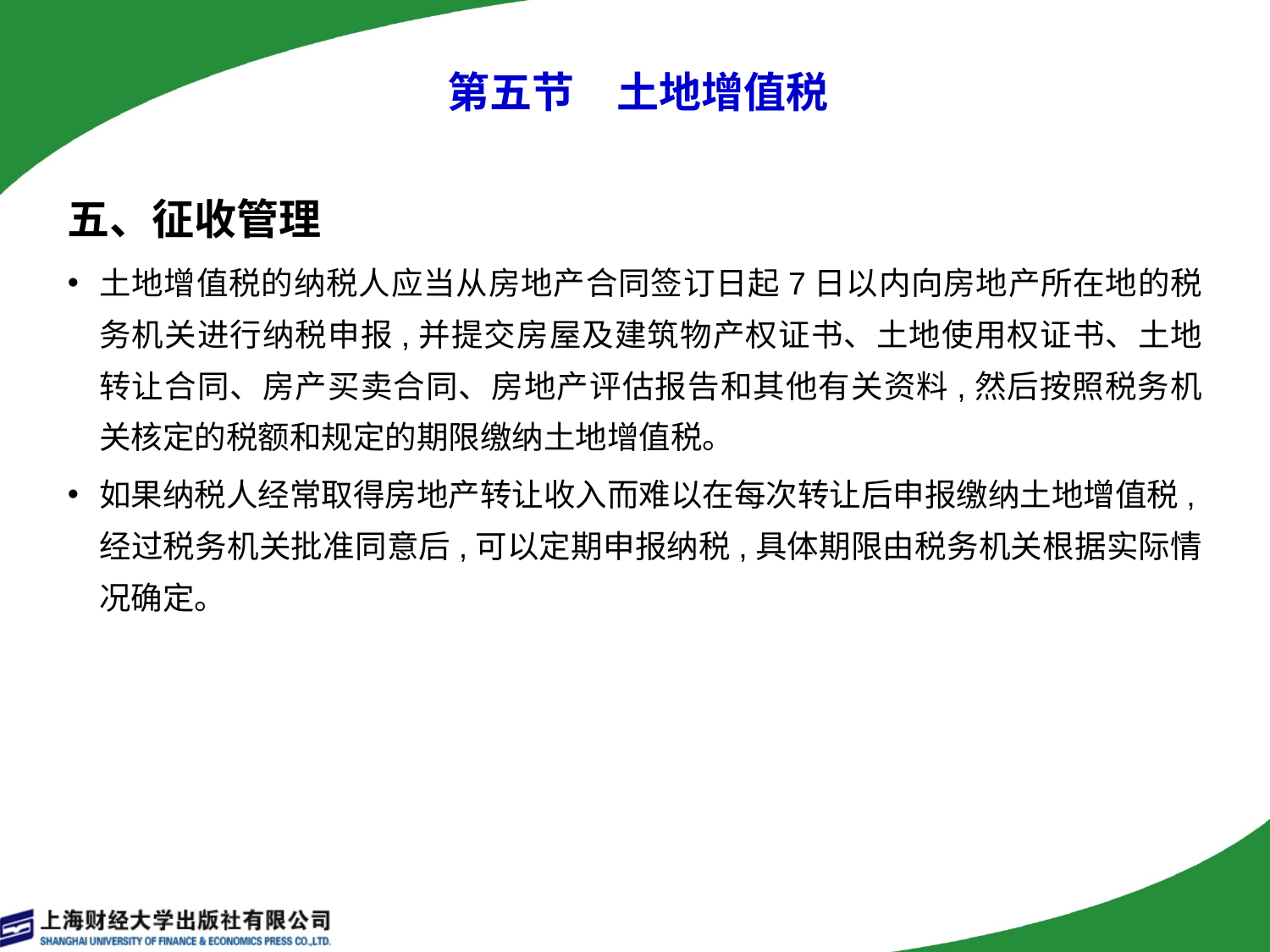

# 第五节　土地增值税
五、征收管理
土地增值税的纳税人应当从房地产合同签订日起7日以内向房地产所在地的税务机关进行纳税申报,并提交房屋及建筑物产权证书、土地使用权证书、土地转让合同、房产买卖合同、房地产评估报告和其他有关资料,然后按照税务机关核定的税额和规定的期限缴纳土地增值税。
如果纳税人经常取得房地产转让收入而难以在每次转让后申报缴纳土地增值税,经过税务机关批准同意后,可以定期申报纳税,具体期限由税务机关根据实际情况确定。